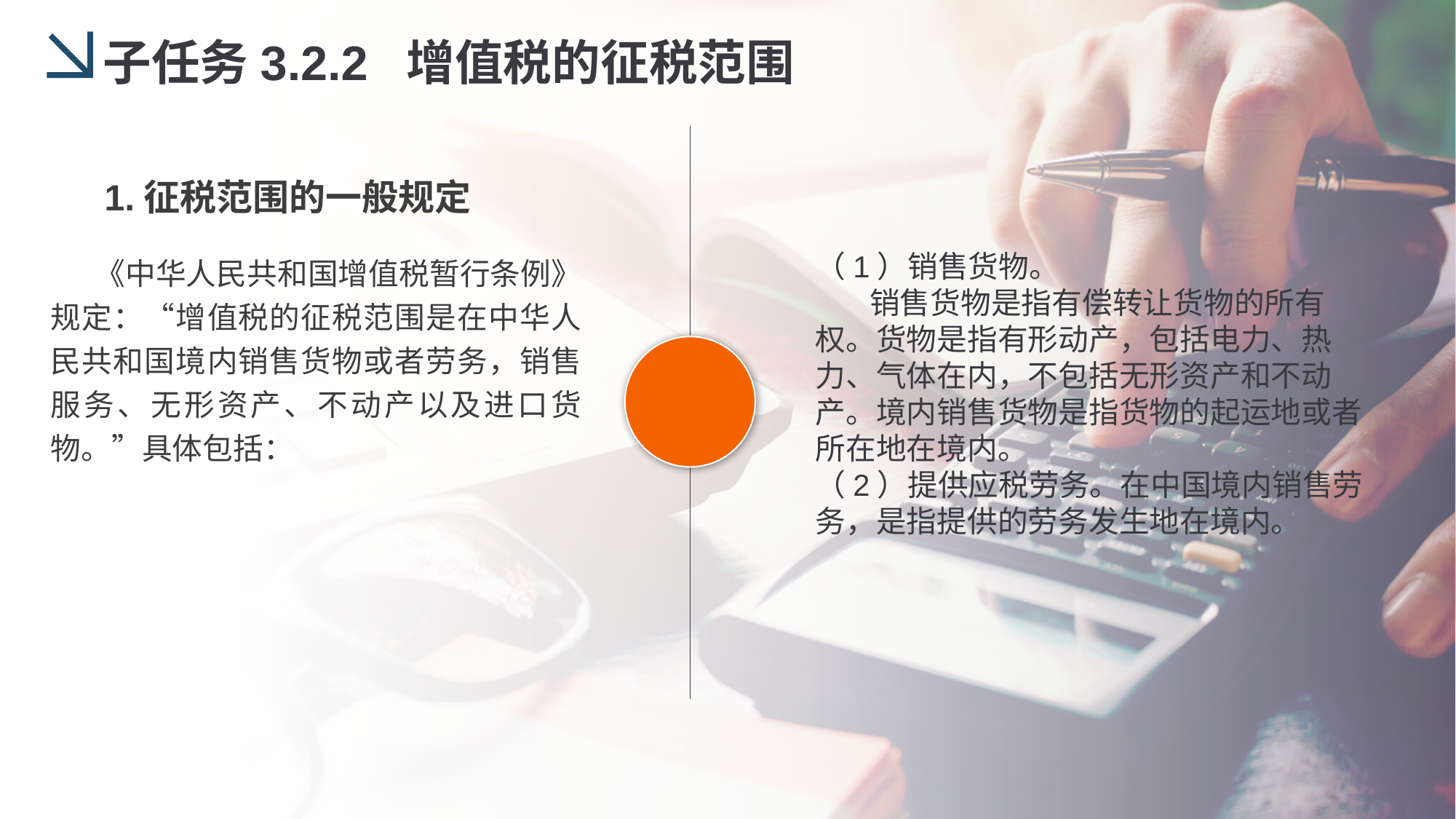

子任务3.2.2  增值税的征税范围

1.征税范围的一般规定
      《中华人民共和国增值税暂行条例》规定：“增值税的征税范围是在中华人民共和国境内销售货物或者劳务，销售服务、无形资产、不动产以及进口货物。”具体包括：
（1）销售货物。
       销售货物是指有偿转让货物的所有权。货物是指有形动产，包括电力、热力、气体在内，不包括无形资产和不动产。境内销售货物是指货物的起运地或者所在地在境内。
（2）提供应税劳务。在中国境内销售劳务，是指提供的劳务发生地在境内。